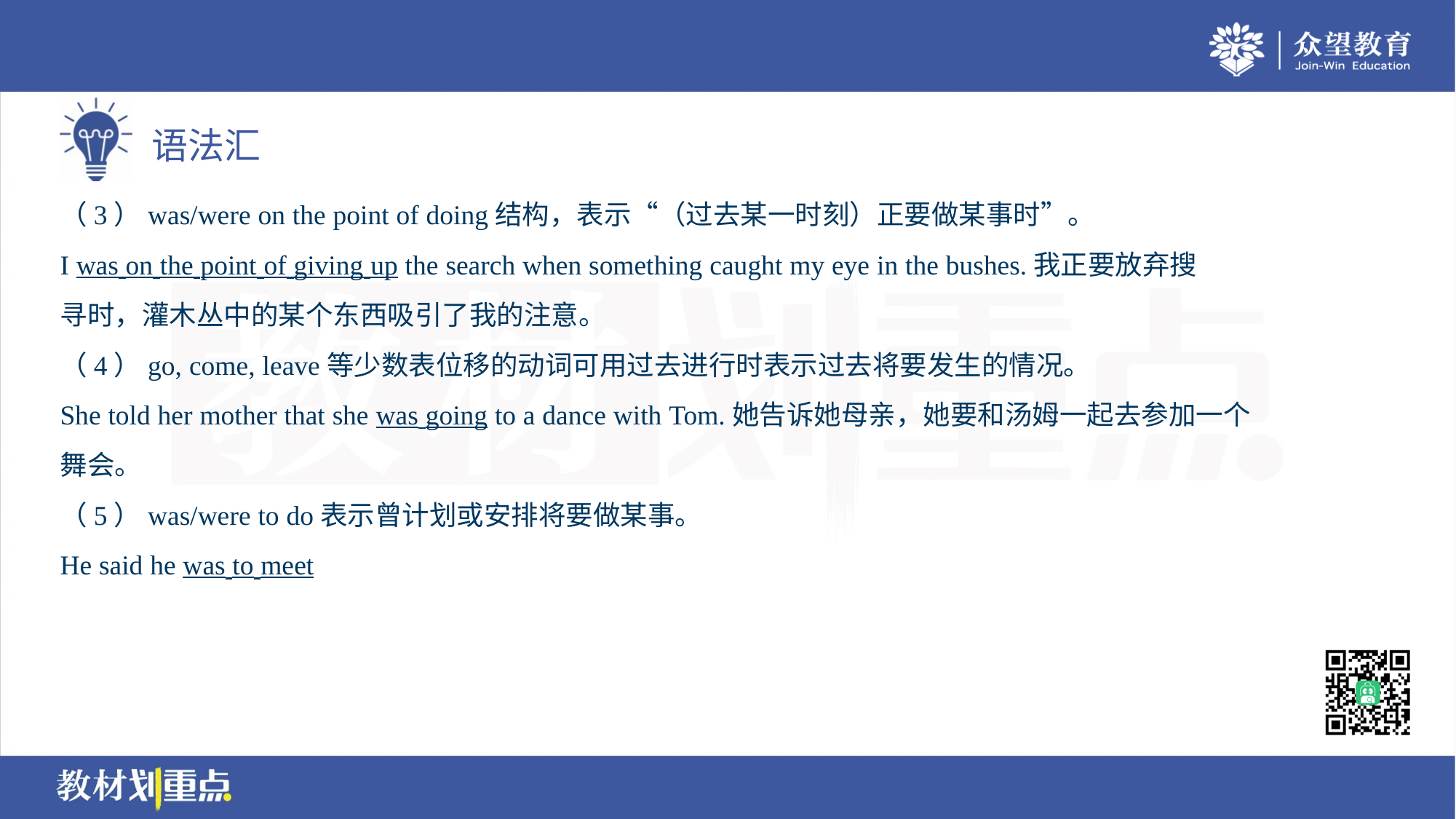

（3）was/were on the point of doing结构，表示“（过去某一时刻）正要做某事时”。
I was on the point of giving up the search when something caught my eye in the bushes.我正要放弃搜
寻时，灌木丛中的某个东西吸引了我的注意。
（4）go, come, leave等少数表位移的动词可用过去进行时表示过去将要发生的情况。
She told her mother that she was going to a dance with Tom.她告诉她母亲，她要和汤姆一起去参加一个
舞会。
（5）was/were to do表示曾计划或安排将要做某事。
He said he was to meet. .his friend at the station at 4 p.m.他说他下午四点要去车站接朋友。
对应练习见《巩固练》L53